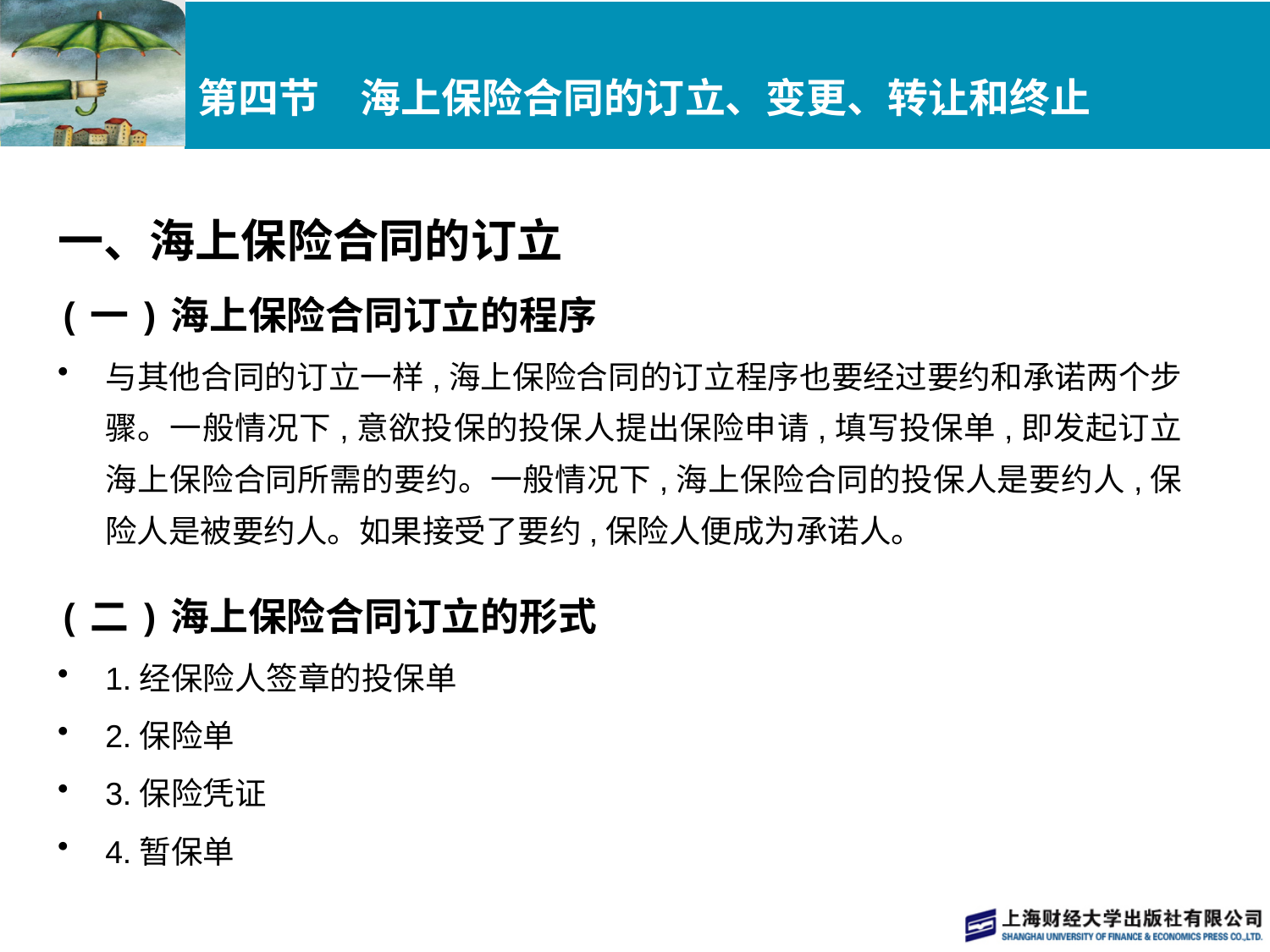

# 第四节　海上保险合同的订立、变更、转让和终止
一、海上保险合同的订立
(一)海上保险合同订立的程序
与其他合同的订立一样,海上保险合同的订立程序也要经过要约和承诺两个步骤。一般情况下,意欲投保的投保人提出保险申请,填写投保单,即发起订立海上保险合同所需的要约。一般情况下,海上保险合同的投保人是要约人,保险人是被要约人。如果接受了要约,保险人便成为承诺人。

(二)海上保险合同订立的形式
1.经保险人签章的投保单
2.保险单
3.保险凭证
4.暂保单